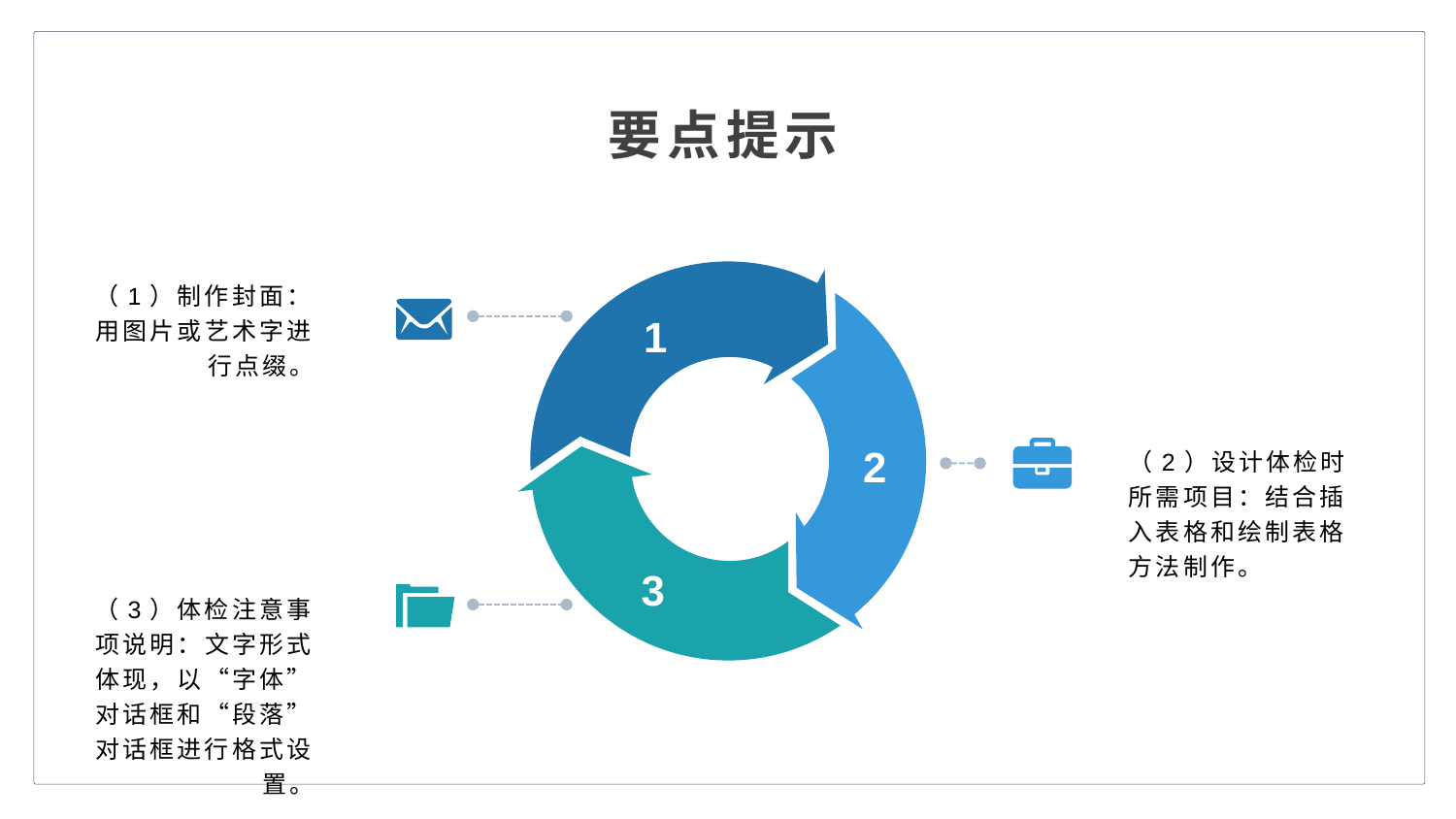

要点提示

（1）制作封面：用图片或艺术字进行点缀。

1

2

（2）设计体检时所需项目：结合插入表格和绘制表格方法制作。

3

（3）体检注意事项说明：文字形式体现，以“字体”对话框和“段落”对话框进行格式设置。